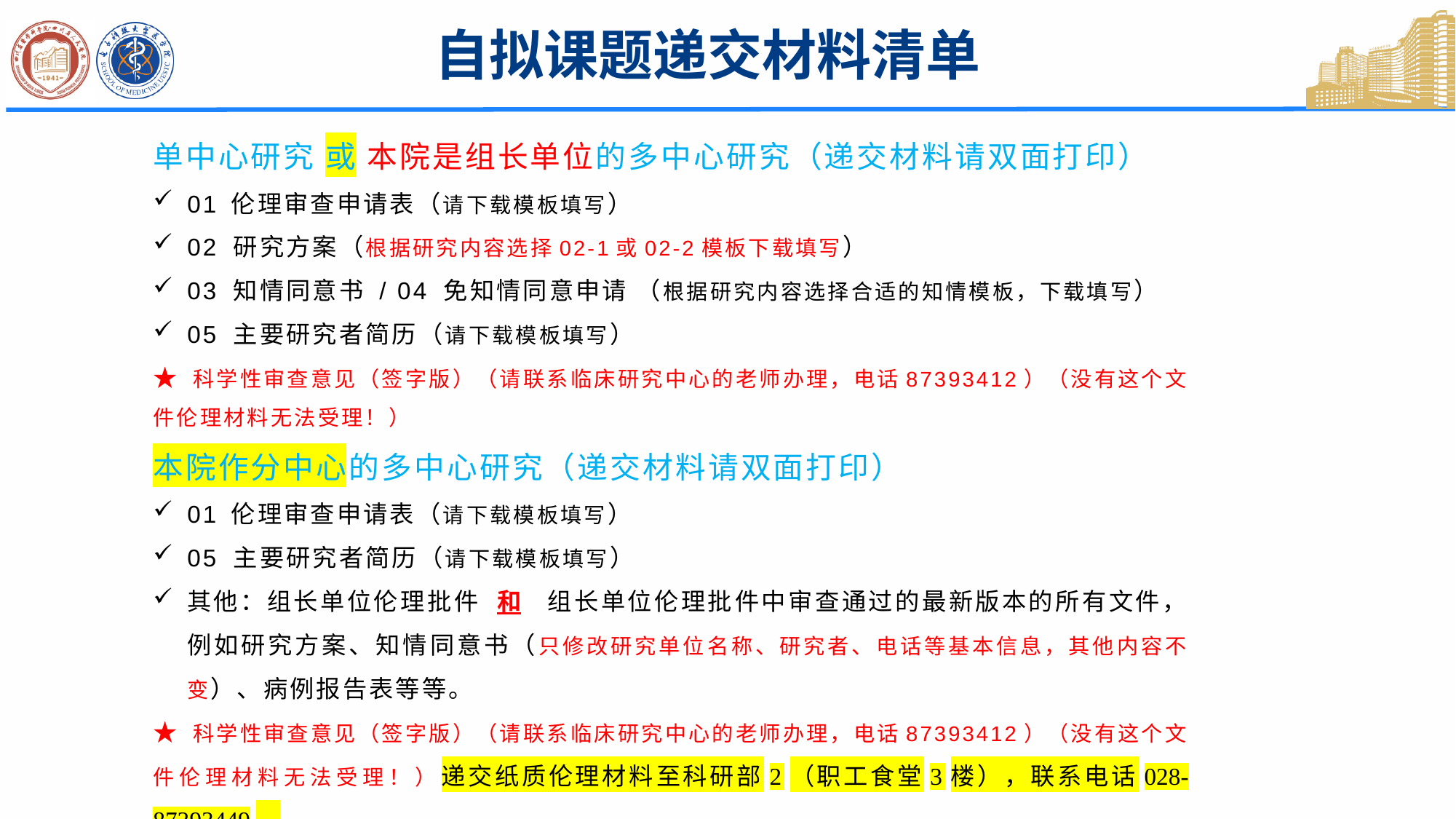

自拟课题递交材料清单
单中心研究 或 本院是组长单位的多中心研究（递交材料请双面打印）
01 伦理审查申请表（请下载模板填写）
02 研究方案（根据研究内容选择02-1或02-2模板下载填写）
03 知情同意书 / 04 免知情同意申请 （根据研究内容选择合适的知情模板，下载填写）
05 主要研究者简历（请下载模板填写）
★ 科学性审查意见（签字版）（请联系临床研究中心的老师办理，电话87393412）（没有这个文件伦理材料无法受理！）
本院作分中心的多中心研究（递交材料请双面打印）
01 伦理审查申请表（请下载模板填写）
05 主要研究者简历（请下载模板填写）
其他：组长单位伦理批件  和   组长单位伦理批件中审查通过的最新版本的所有文件，例如研究方案、知情同意书（只修改研究单位名称、研究者、电话等基本信息，其他内容不变）、病例报告表等等。
★ 科学性审查意见（签字版）（请联系临床研究中心的老师办理，电话87393412）（没有这个文件伦理材料无法受理！）递交纸质伦理材料至科研部2（职工食堂3楼），联系电话028-87393449。